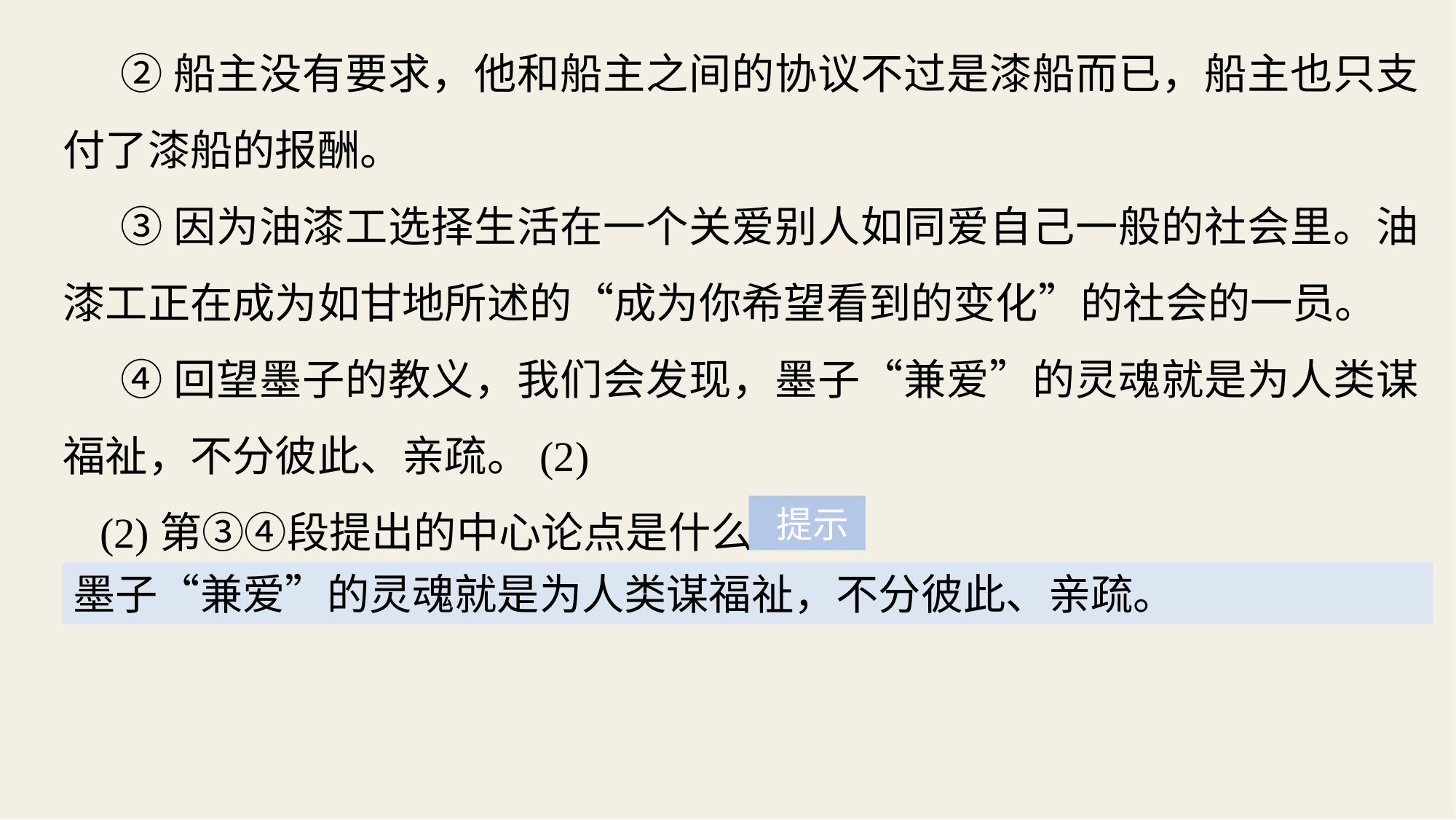

②船主没有要求，他和船主之间的协议不过是漆船而已，船主也只支付了漆船的报酬。
  ③因为油漆工选择生活在一个关爱别人如同爱自己一般的社会里。油漆工正在成为如甘地所述的“成为你希望看到的变化”的社会的一员。
  ④回望墨子的教义，我们会发现，墨子“兼爱”的灵魂就是为人类谋福祉，不分彼此、亲疏。(2)
(2)第③④段提出的中心论点是什么？
 提示
墨子“兼爱”的灵魂就是为人类谋福祉，不分彼此、亲疏。